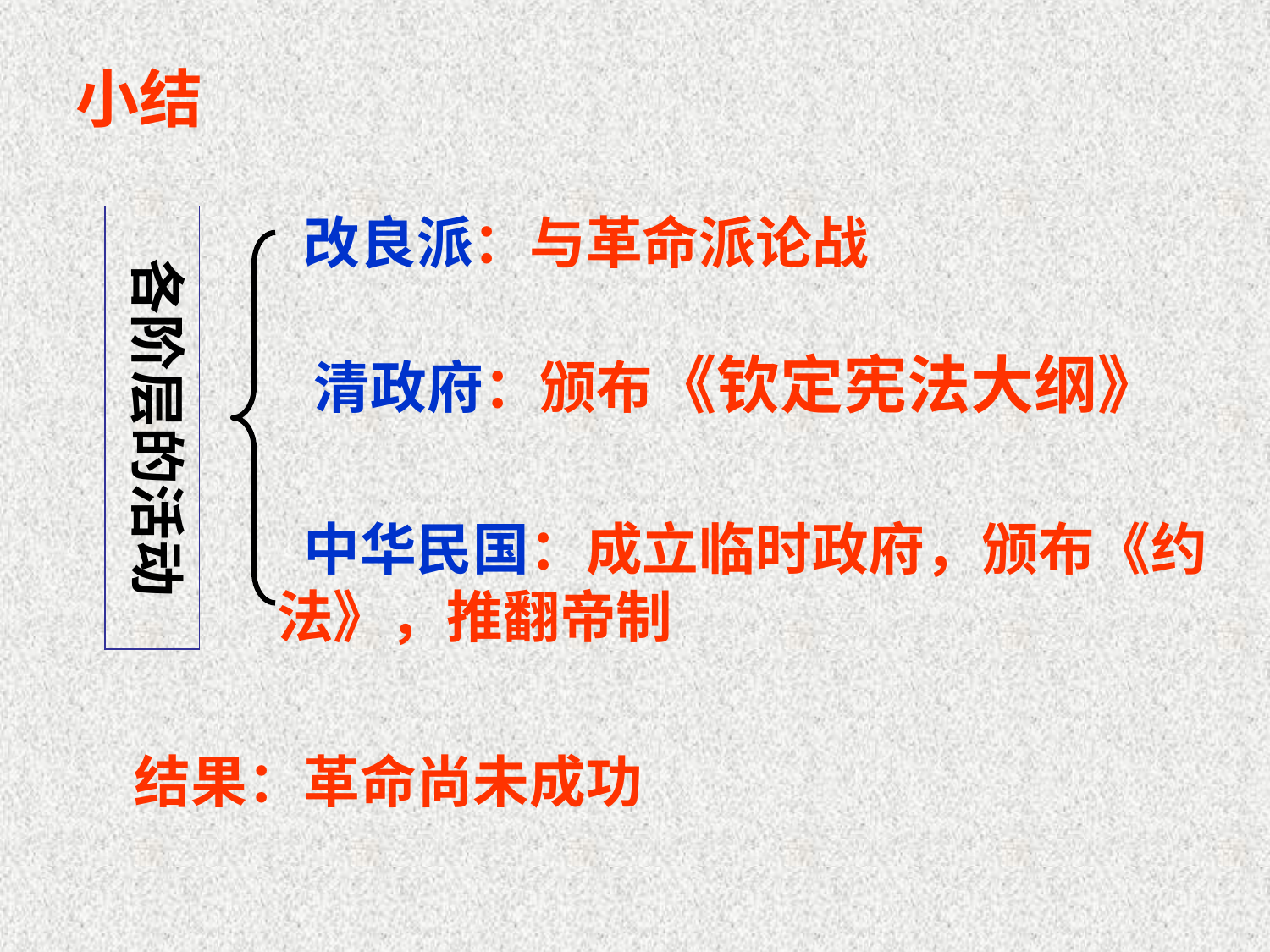

小结
 改良派：与革命派论战
各阶层的活动

 清政府：颁布《钦定宪法大纲》
 中华民国：成立临时政府，颁布《约法》，推翻帝制
 结果：革命尚未成功